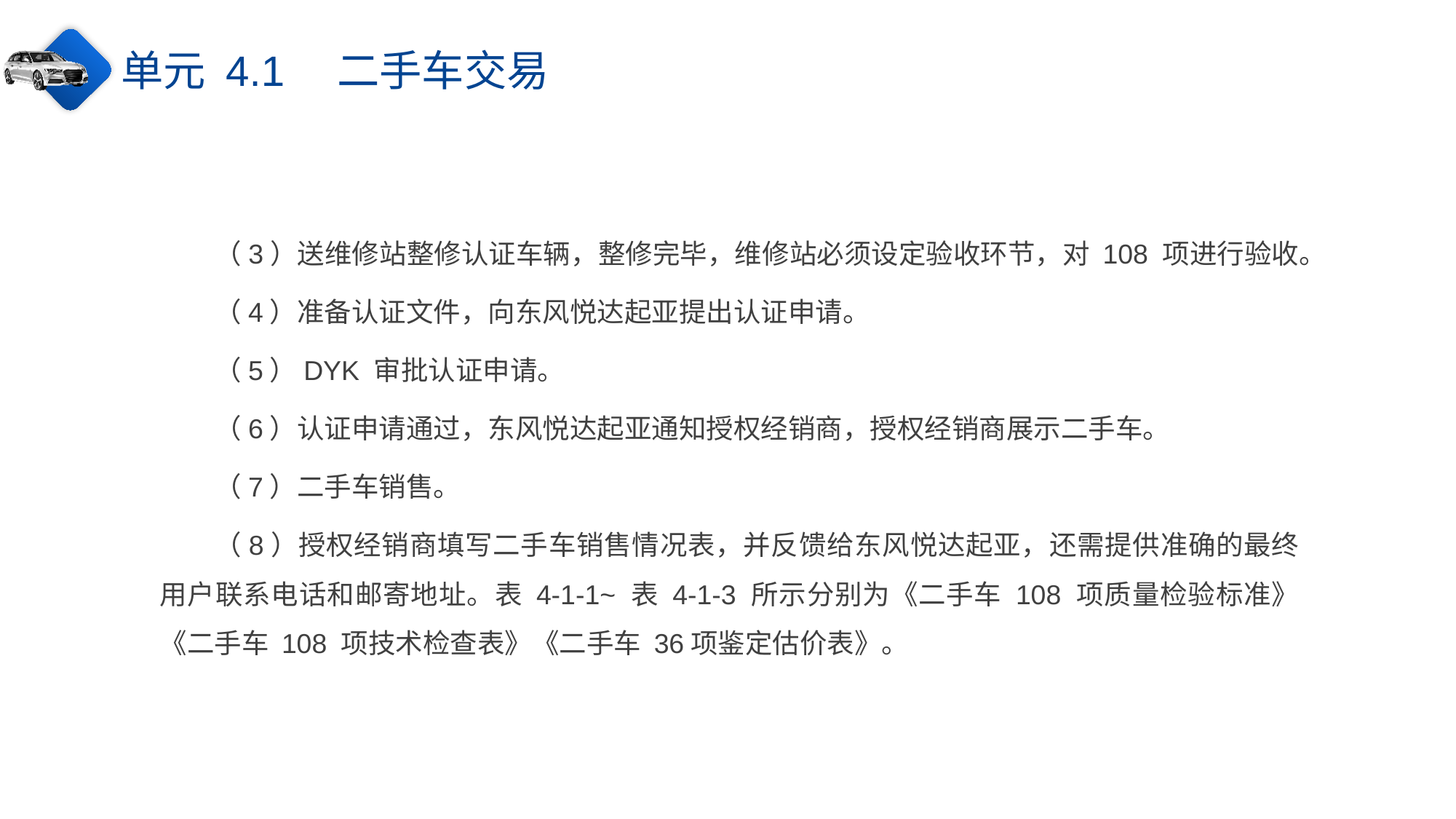

单元 4.1　二手车交易
（3）送维修站整修认证车辆，整修完毕，维修站必须设定验收环节，对 108 项进行验收。
（4）准备认证文件，向东风悦达起亚提出认证申请。
（5）DYK 审批认证申请。
（6）认证申请通过，东风悦达起亚通知授权经销商，授权经销商展示二手车。
（7）二手车销售。
（8）授权经销商填写二手车销售情况表，并反馈给东风悦达起亚，还需提供准确的最终用户联系电话和邮寄地址。表 4-1-1~ 表 4-1-3 所示分别为《二手车 108 项质量检验标准》《二手车 108 项技术检查表》《二手车 36项鉴定估价表》。